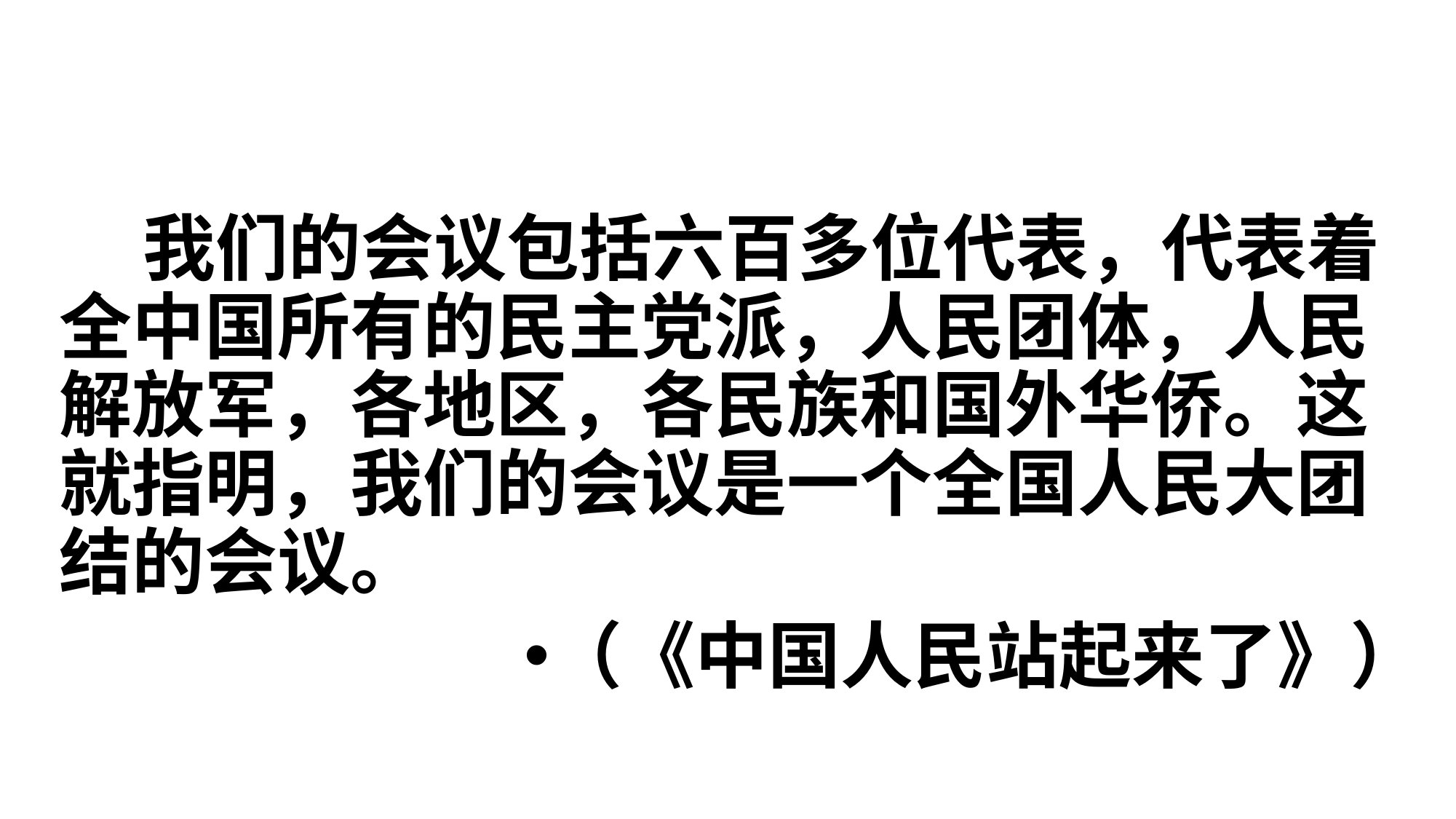

我们的会议包括六百多位代表，代表着全中国所有的民主党派，人民团体，人民解放军，各地区，各民族和国外华侨。这就指明，我们的会议是一个全国人民大团结的会议。
（《中国人民站起来了》）